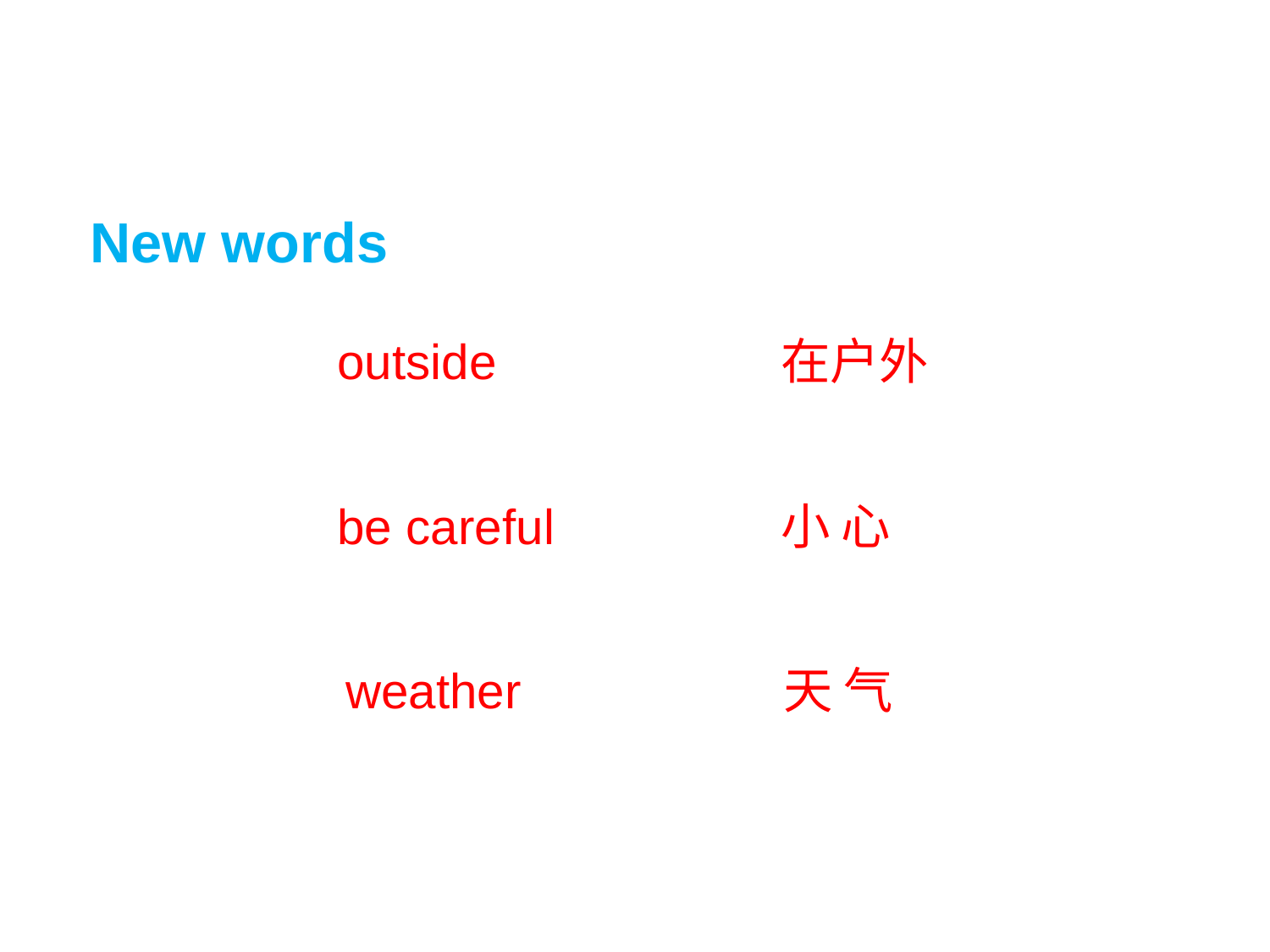

New words
outside
在户外
be careful
小 心
weather
天 气